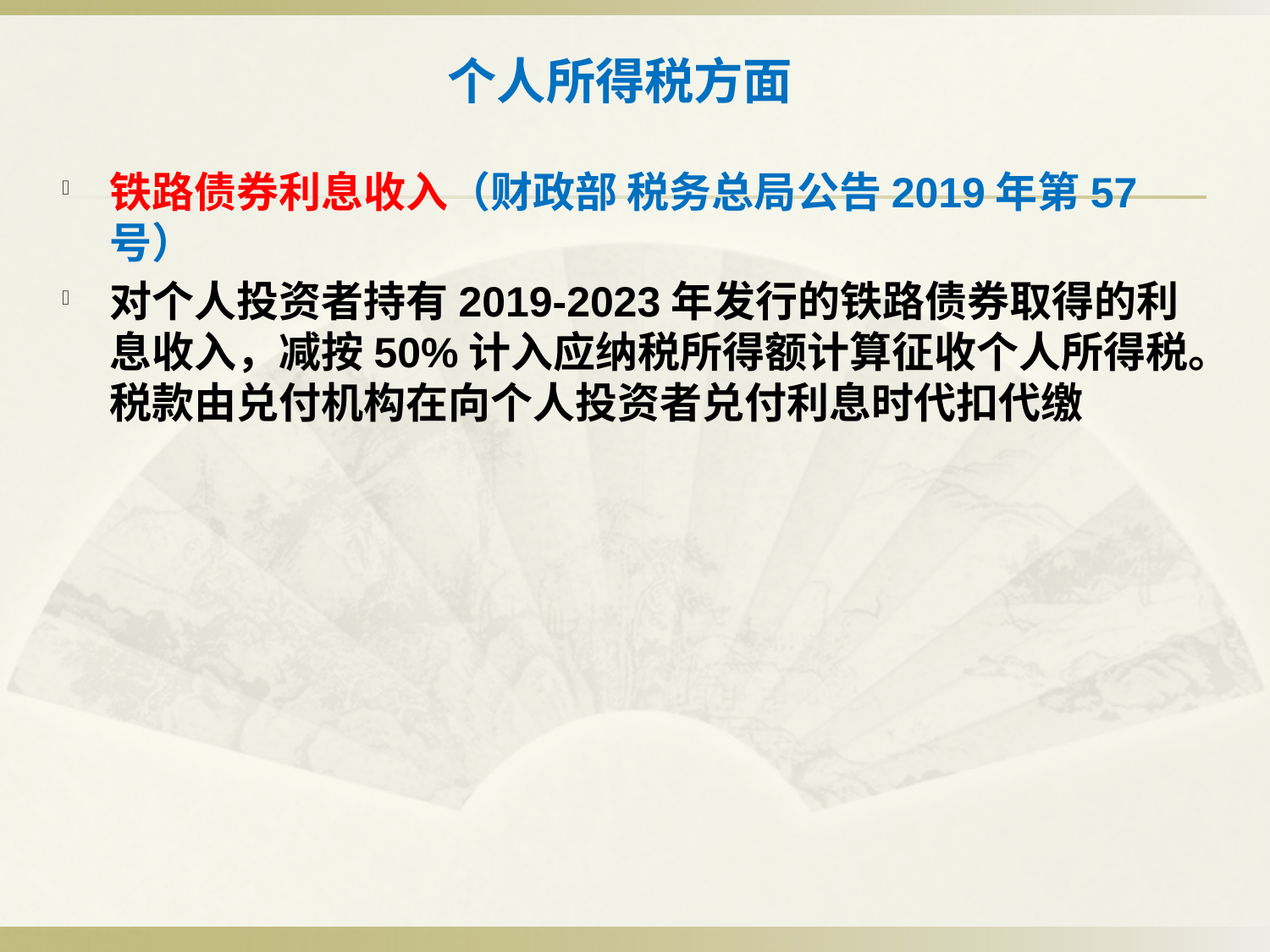

# 个人所得税方面
铁路债券利息收入（财政部 税务总局公告2019年第57号）
对个人投资者持有2019-2023年发行的铁路债券取得的利息收入，减按50%计入应纳税所得额计算征收个人所得税。税款由兑付机构在向个人投资者兑付利息时代扣代缴